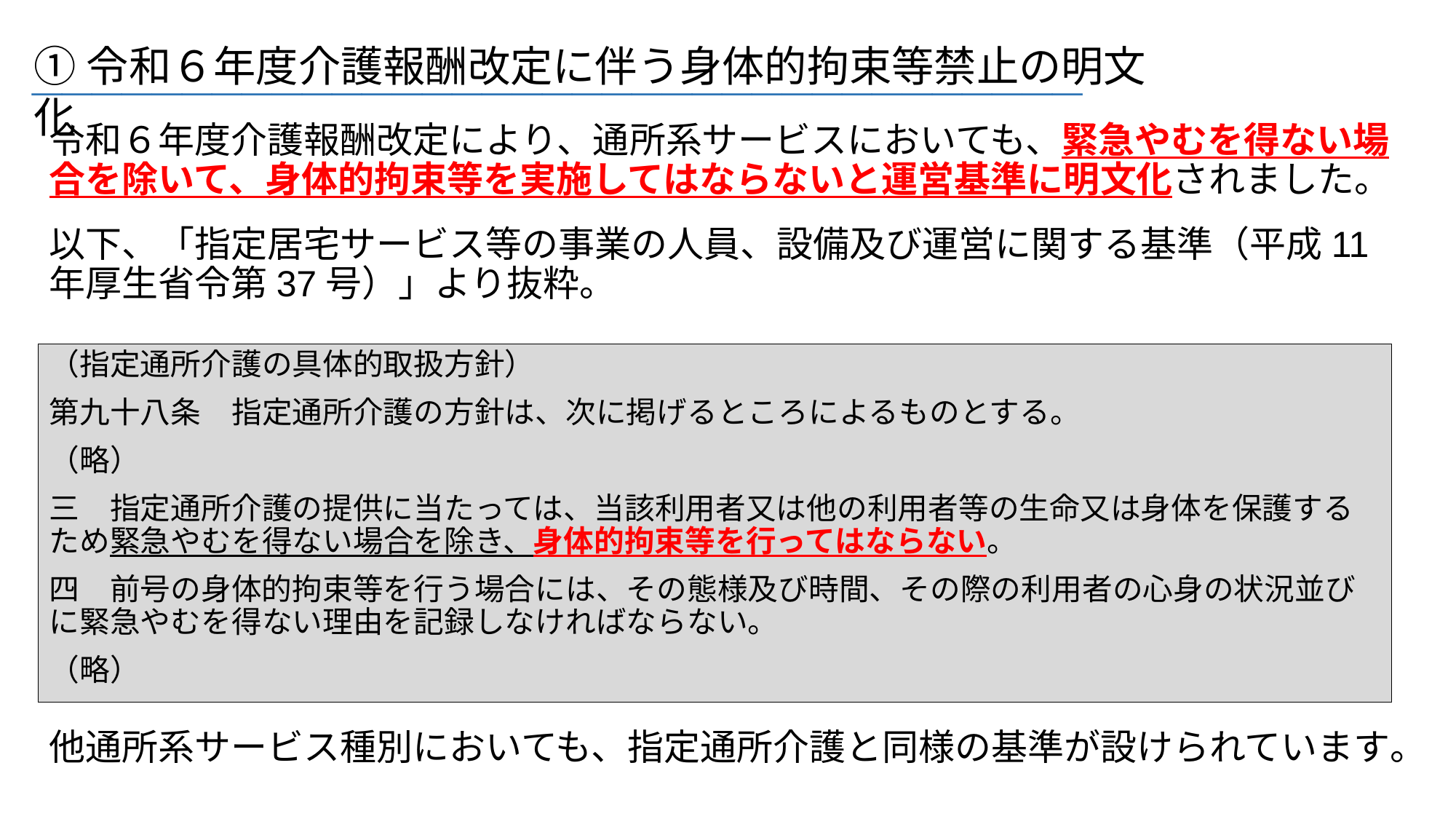

___________________________________
①令和６年度介護報酬改定に伴う身体的拘束等禁止の明文化
令和６年度介護報酬改定により、通所系サービスにおいても、緊急やむを得ない場合を除いて、身体的拘束等を実施してはならないと運営基準に明文化されました。
以下、「指定居宅サービス等の事業の人員、設備及び運営に関する基準（平成11年厚生省令第37号）」より抜粋。
（指定通所介護の具体的取扱方針）
第九十八条　指定通所介護の方針は、次に掲げるところによるものとする。
（略）
三　指定通所介護の提供に当たっては、当該利用者又は他の利用者等の生命又は身体を保護するため緊急やむを得ない場合を除き、身体的拘束等を行ってはならない。
四　前号の身体的拘束等を行う場合には、その態様及び時間、その際の利用者の心身の状況並びに緊急やむを得ない理由を記録しなければならない。
（略）
他通所系サービス種別においても、指定通所介護と同様の基準が設けられています。